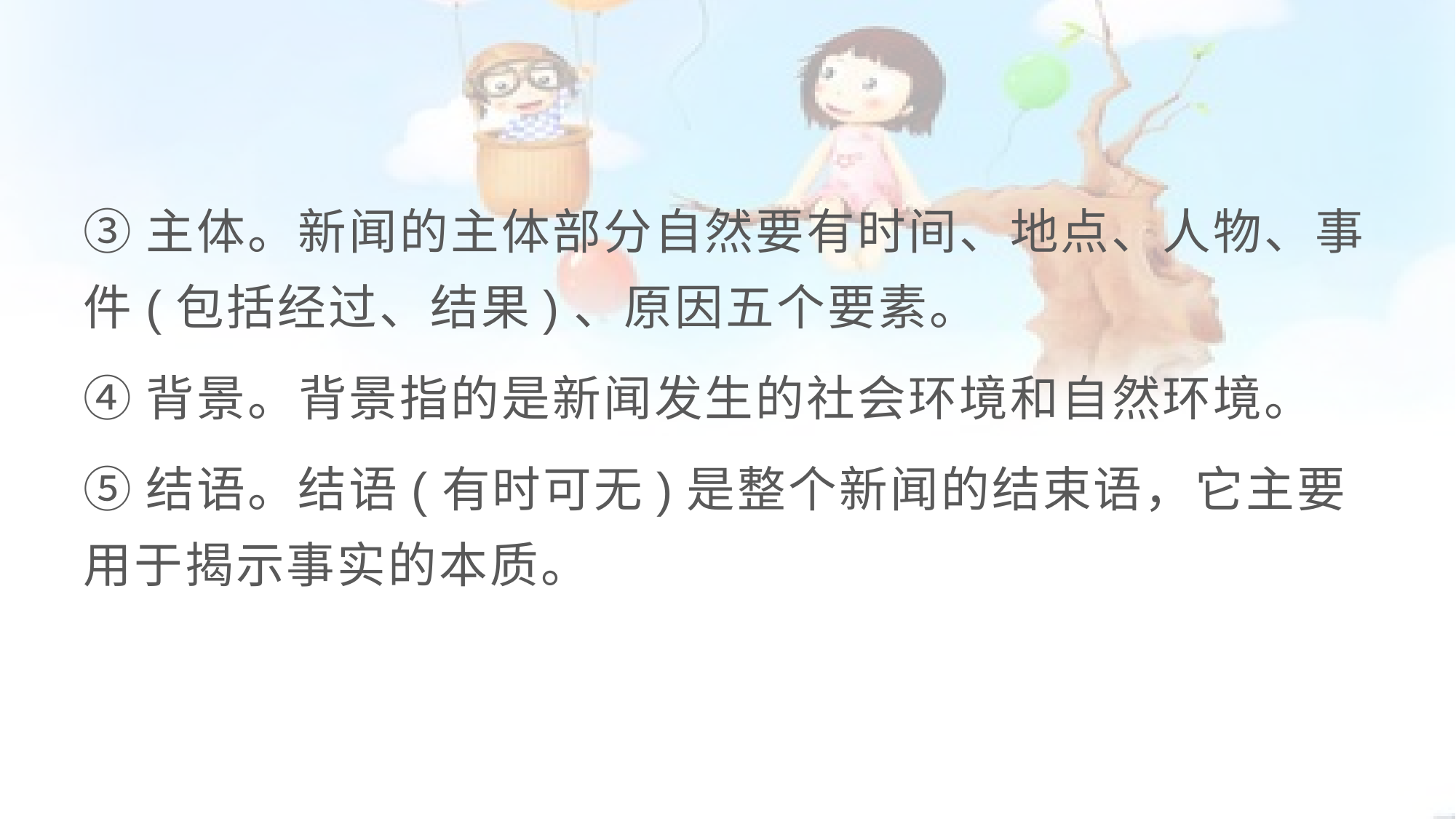

#
③主体。新闻的主体部分自然要有时间、地点、人物、事件(包括经过、结果)、原因五个要素。
④背景。背景指的是新闻发生的社会环境和自然环境。
⑤结语。结语(有时可无)是整个新闻的结束语，它主要用于揭示事实的本质。